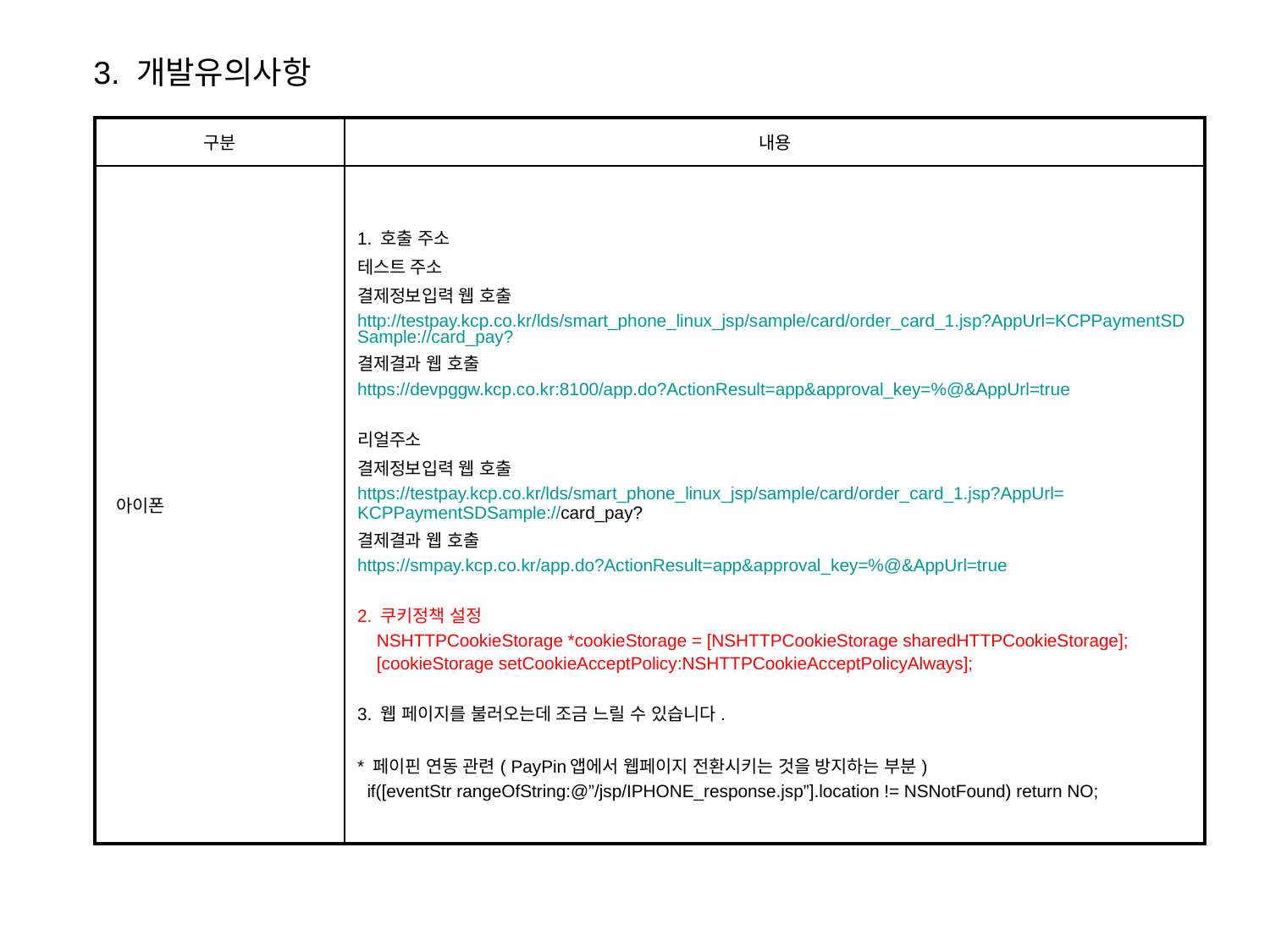

3. 개발유의사항
| 구분 | 내용 |
| --- | --- |
| 아이폰 | 1. 호출 주소 테스트 주소 결제정보입력 웹 호출 http://testpay.kcp.co.kr/lds/smart\_phone\_linux\_jsp/sample/card/order\_card\_1.jsp?AppUrl=KCPPaymentSDSample://card\_pay? 결제결과 웹 호출 https://devpggw.kcp.co.kr:8100/app.do?ActionResult=app&approval\_key=%@&AppUrl=true 리얼주소 결제정보입력 웹 호출 https://testpay.kcp.co.kr/lds/smart\_phone\_linux\_jsp/sample/card/order\_card\_1.jsp?AppUrl=KCPPaymentSDSample://card\_pay? 결제결과 웹 호출 https://smpay.kcp.co.kr/app.do?ActionResult=app&approval\_key=%@&AppUrl=true 2. 쿠키정책 설정 NSHTTPCookieStorage \*cookieStorage = [NSHTTPCookieStorage sharedHTTPCookieStorage]; [cookieStorage setCookieAcceptPolicy:NSHTTPCookieAcceptPolicyAlways]; 3. 웹 페이지를 불러오는데 조금 느릴 수 있습니다. \* 페이핀 연동 관련( PayPin앱에서 웹페이지 전환시키는 것을 방지하는 부분) if([eventStr rangeOfString:@”/jsp/IPHONE\_response.jsp”].location != NSNotFound) return NO; |